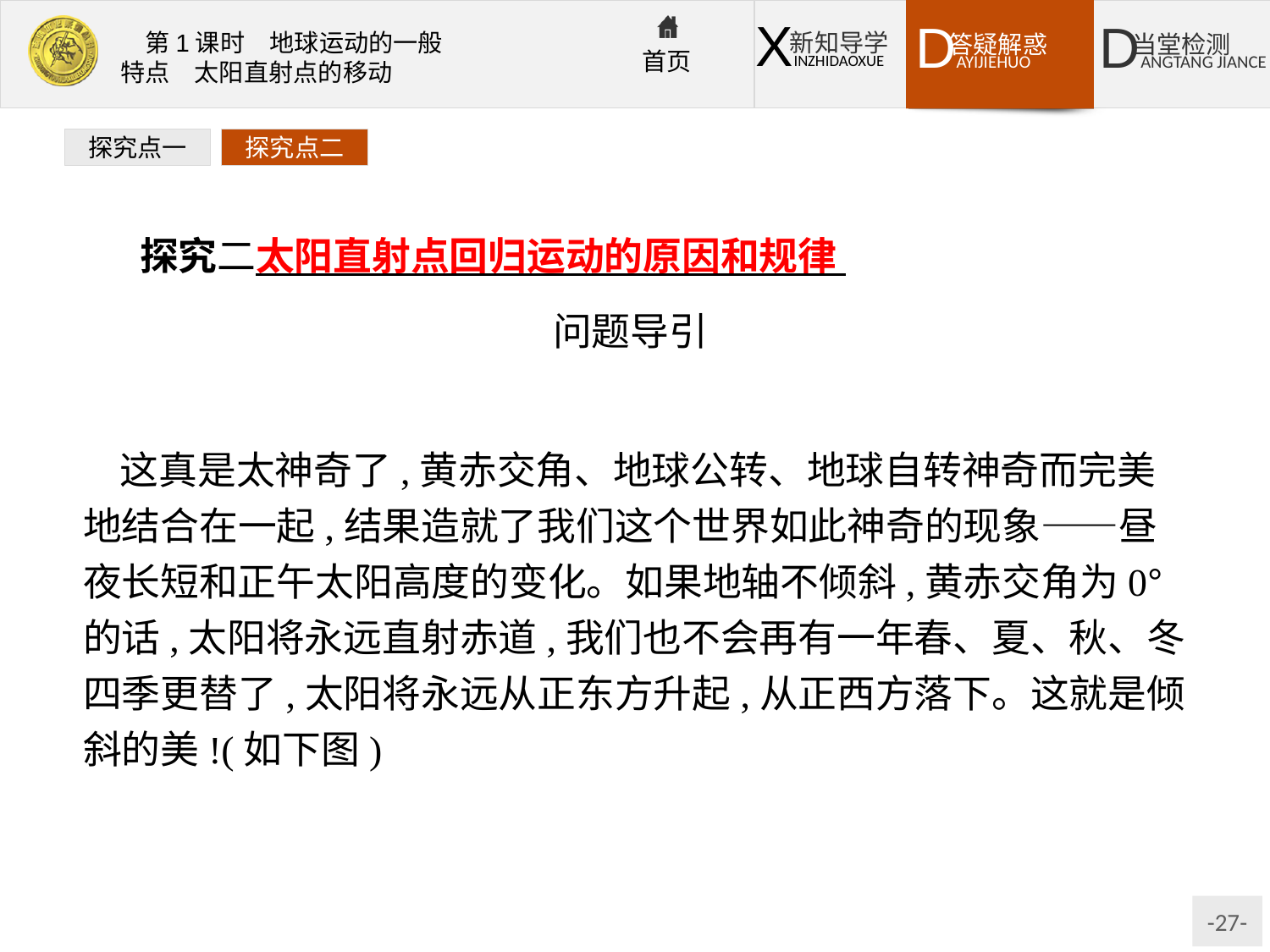

探究点一
探究点二
探究二太阳直射点回归运动的原因和规律
问题导引
这真是太神奇了,黄赤交角、地球公转、地球自转神奇而完美地结合在一起,结果造就了我们这个世界如此神奇的现象——昼夜长短和正午太阳高度的变化。如果地轴不倾斜,黄赤交角为0°的话,太阳将永远直射赤道,我们也不会再有一年春、夏、秋、冬四季更替了,太阳将永远从正东方升起,从正西方落下。这就是倾斜的美!(如下图)